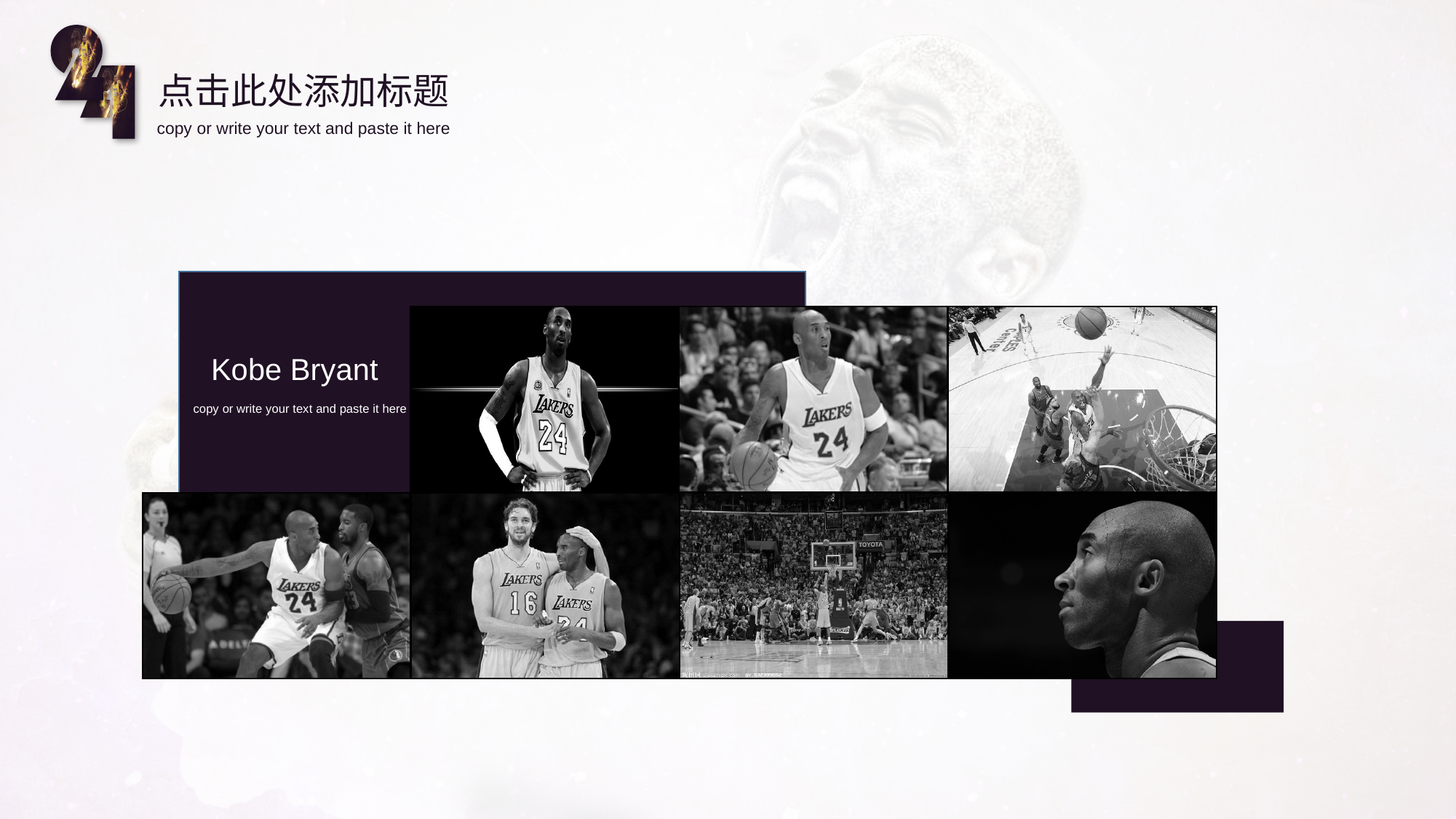

点击此处添加标题
copy or write your text and paste it here

Kobe Bryant
copy or write your text and paste it here